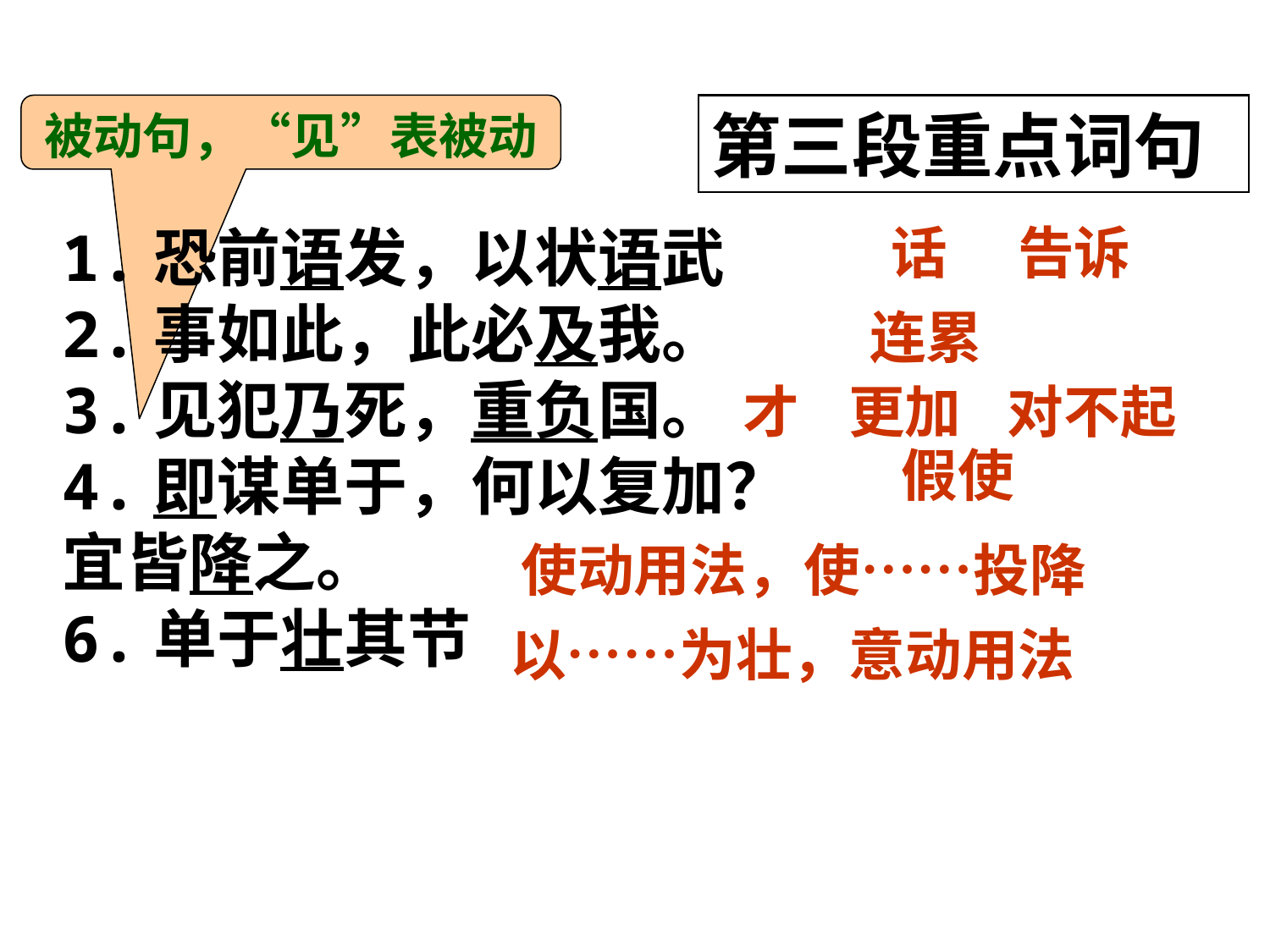

被动句，“见”表被动
第三段重点词句
1.恐前语发，以状语武
2.事如此，此必及我。
3.见犯乃死，重负国。
4.即谋单于，何以复加？
宜皆降之。
6.单于壮其节
话
告诉
连累
才
更加
对不起
假使
使动用法，使……投降
以……为壮，意动用法